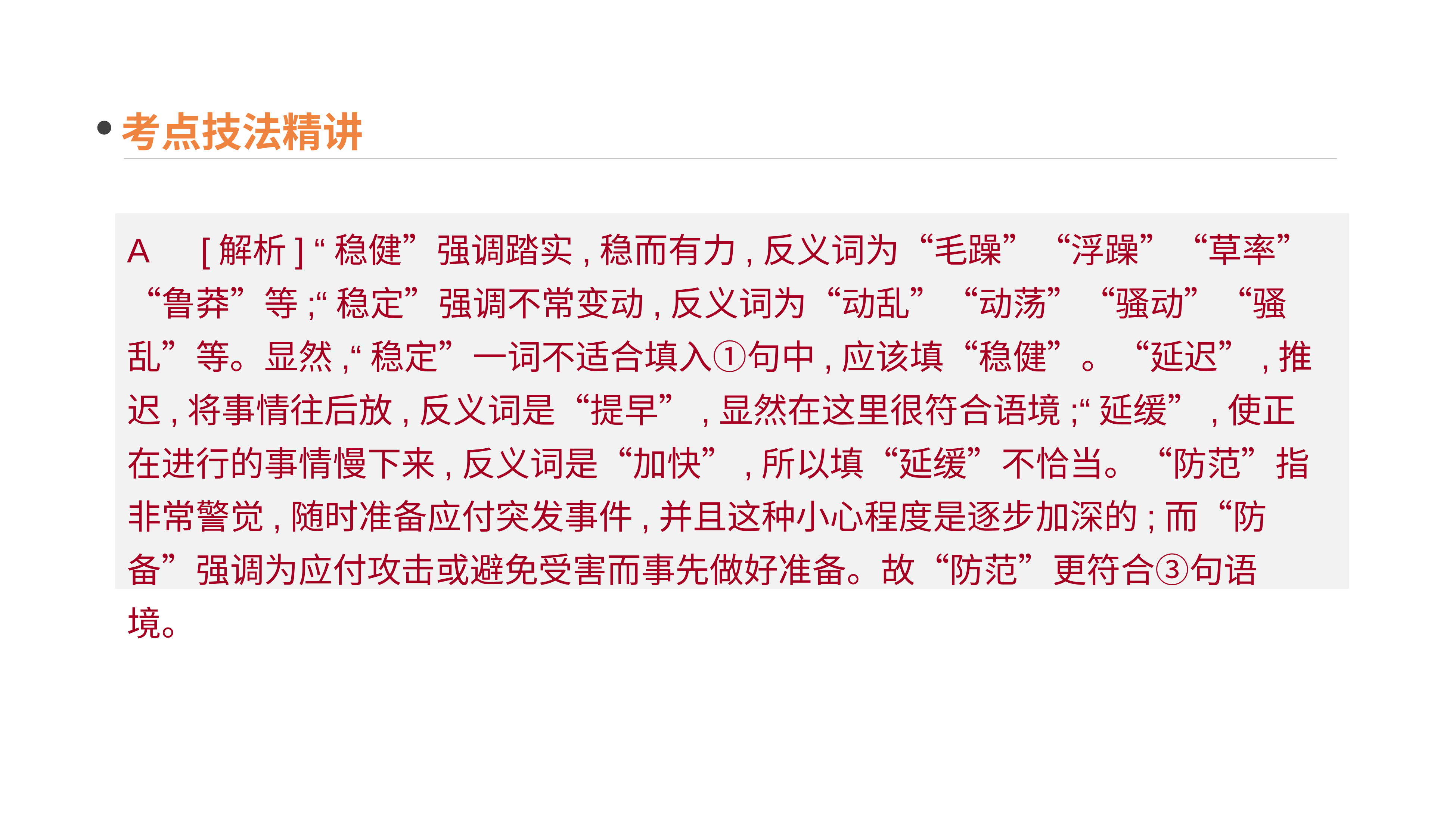

考点技法精讲

A　[解析] “稳健”强调踏实,稳而有力,反义词为“毛躁”“浮躁”“草率”“鲁莽”等;“稳定”强调不常变动,反义词为“动乱”“动荡”“骚动”“骚乱”等。显然,“稳定”一词不适合填入①句中,应该填“稳健”。“延迟”,推迟,将事情往后放,反义词是“提早”,显然在这里很符合语境;“延缓”,使正在进行的事情慢下来,反义词是“加快”,所以填“延缓”不恰当。“防范”指非常警觉,随时准备应付突发事件,并且这种小心程度是逐步加深的;而“防备”强调为应付攻击或避免受害而事先做好准备。故“防范”更符合③句语境。